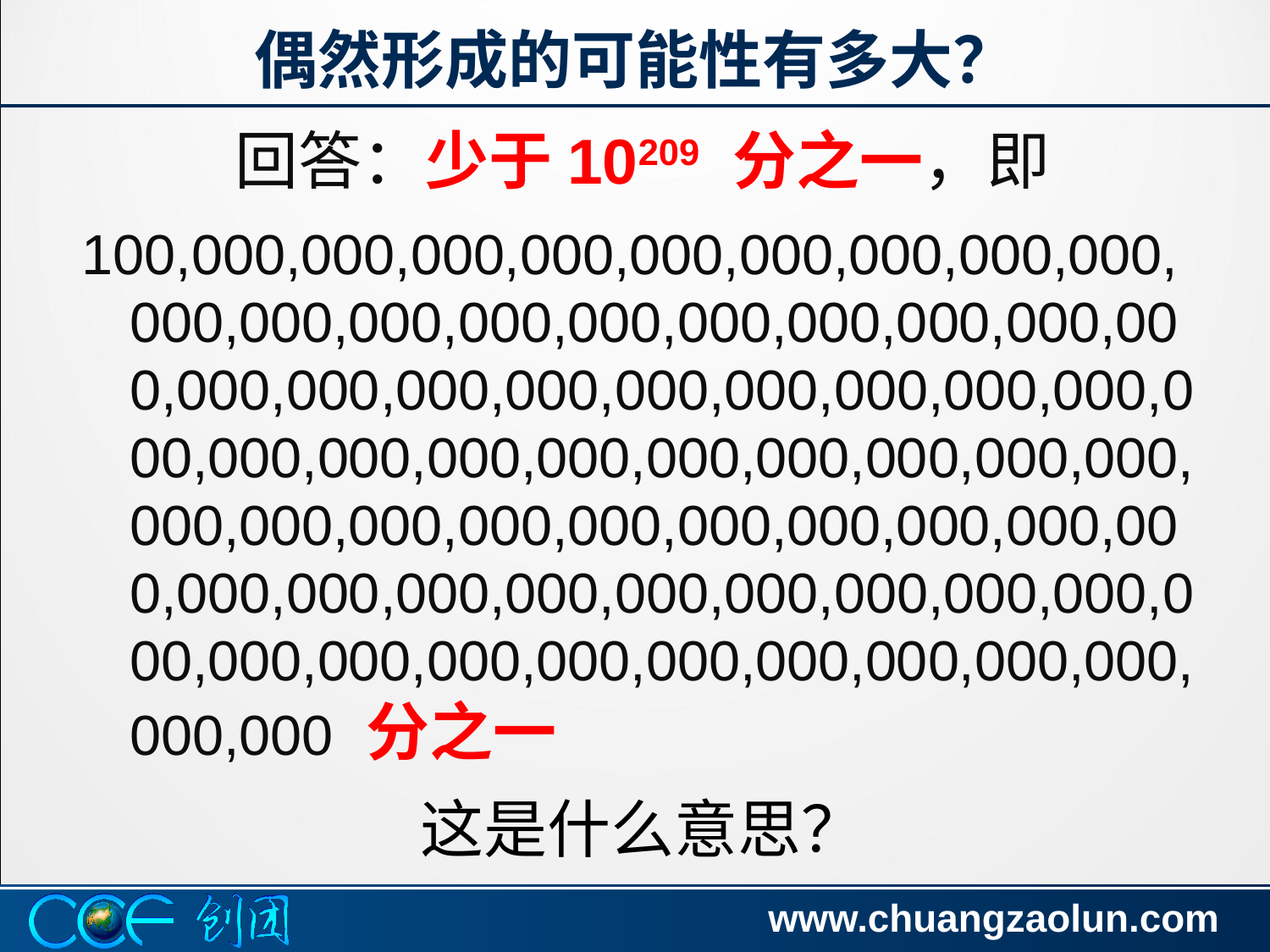

Protein 6: odds of getting specific amino acid sequence
# 偶然形成的可能性有多大？

回答：少于10209 分之一，即

100,000,000,000,000,000,000,000,000,000,000,000,000,000,000,000,000,000,000,000,000,000,000,000,000,000,000,000,000,000,000,000,000,000,000,000,000,000,000,000,000,000,000,000,000,000,000,000,000,000,000,000,000,000,000,000,000,000,000,000,000,000,000,000,000,000,000,000,000,000 分之一

这是什么意思？